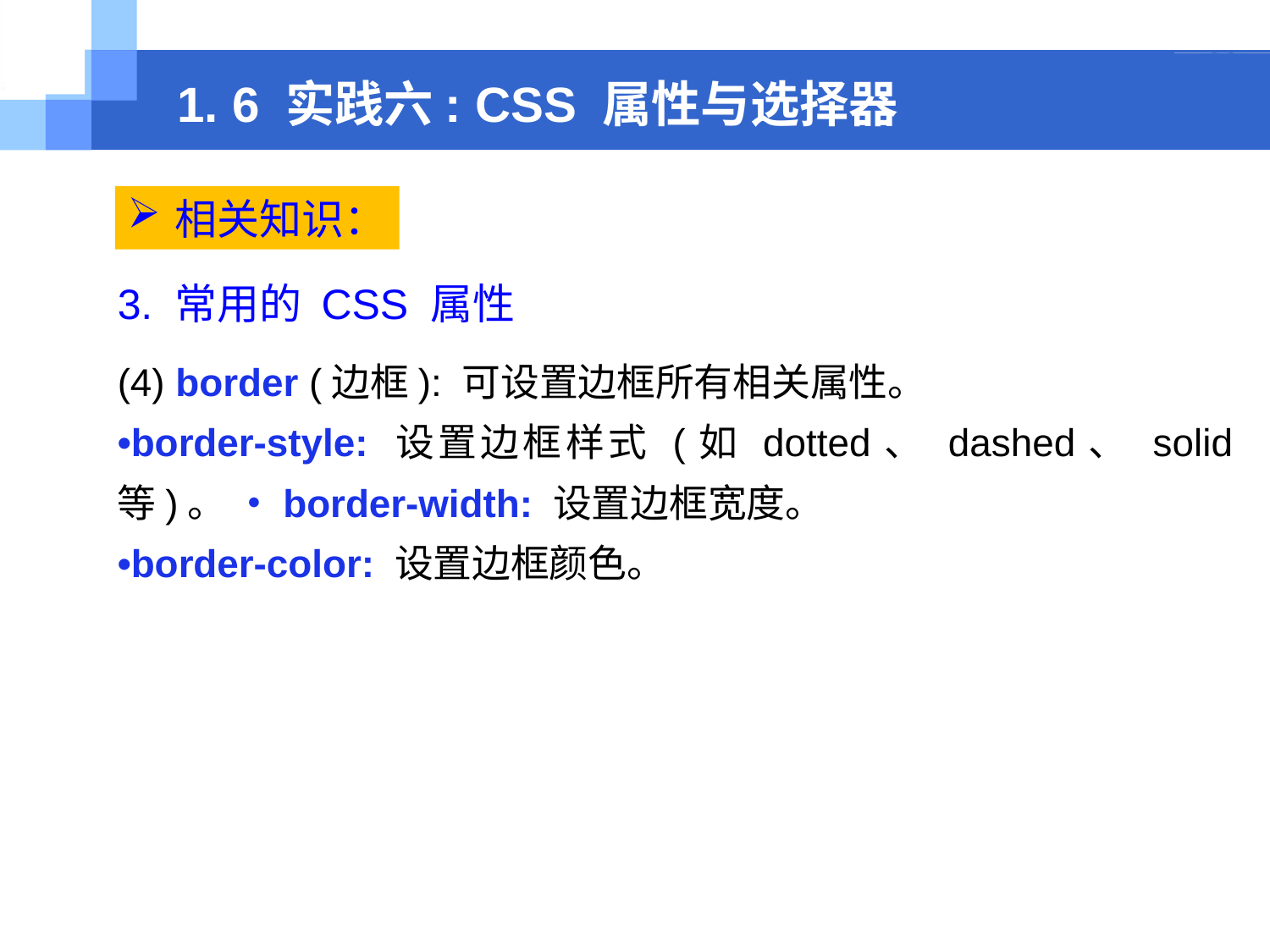

1. 6 实践六: CSS 属性与选择器
相关知识：
3. 常用的 CSS 属性
(4) border (边框): 可设置边框所有相关属性。
•border-style: 设置边框样式 (如 dotted、 dashed、 solid 等)。 •border-width: 设置边框宽度。
•border-color: 设置边框颜色。